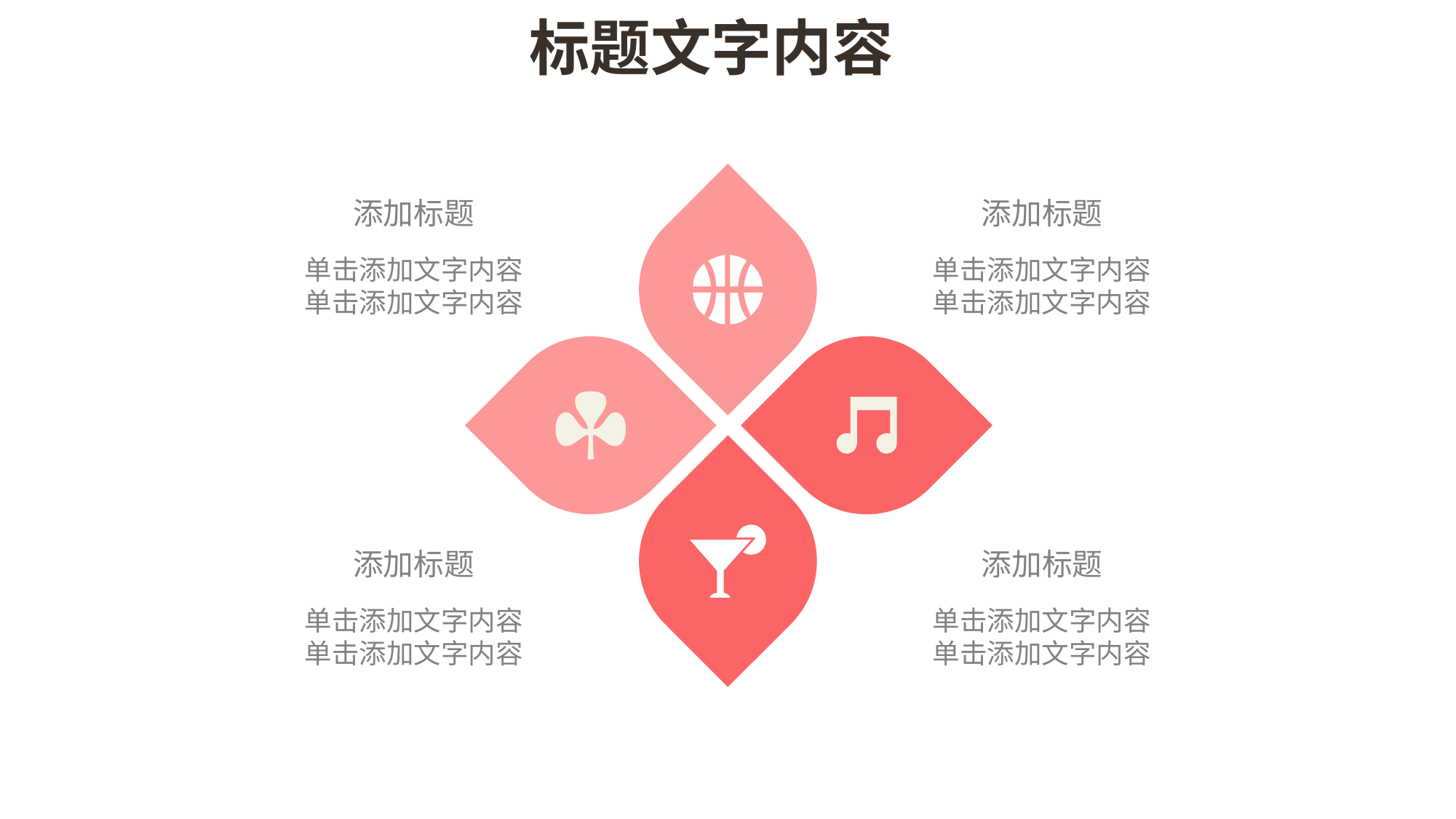

标题文字内容
添加标题
单击添加文字内容
单击添加文字内容
添加标题
单击添加文字内容
单击添加文字内容

添加标题
单击添加文字内容
单击添加文字内容
添加标题
单击添加文字内容
单击添加文字内容